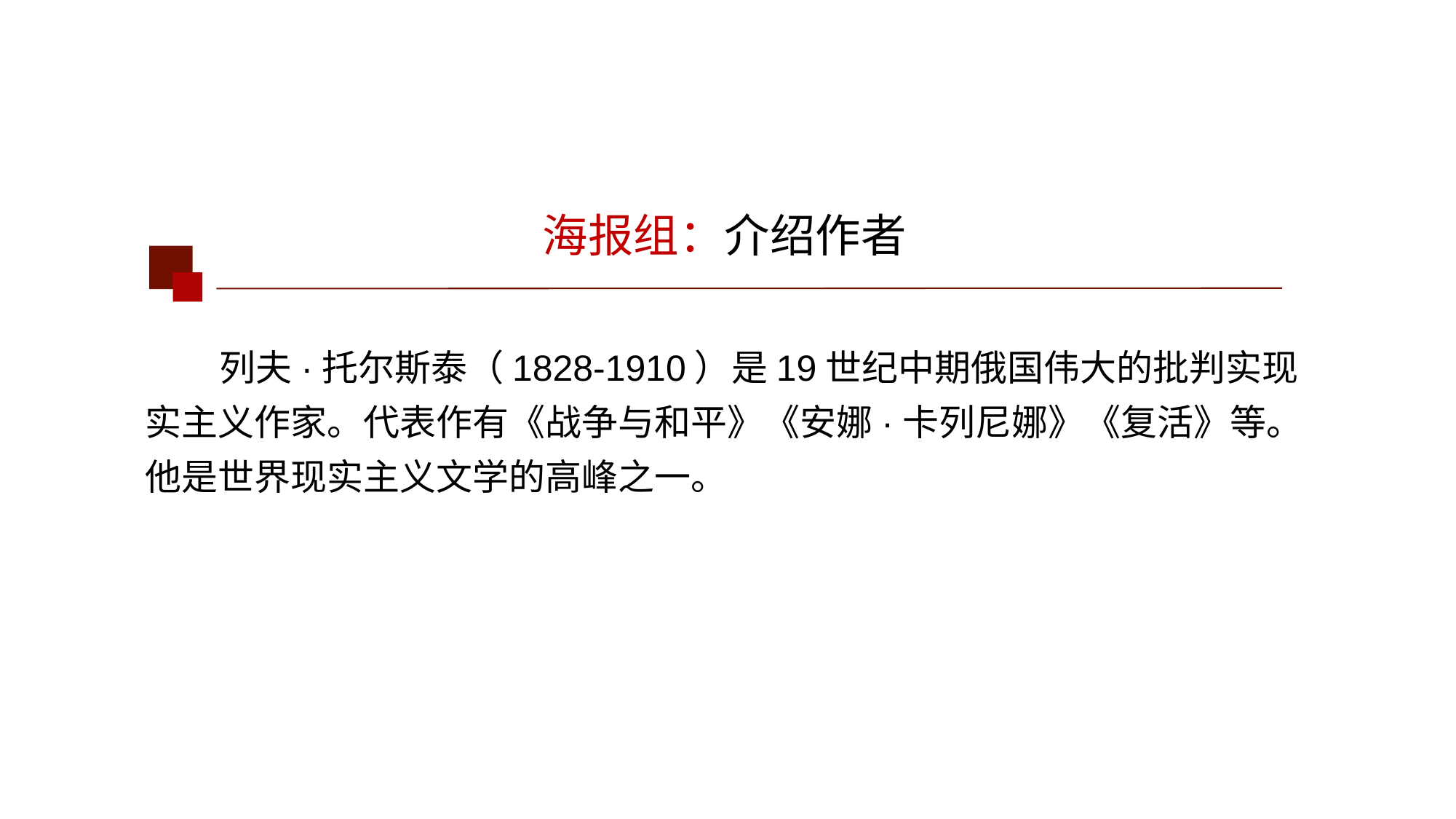

海报组：介绍作者

        列夫·托尔斯泰（1828-1910）是19世纪中期俄国伟大的批判实现实主义作家。代表作有《战争与和平》《安娜·卡列尼娜》《复活》等。他是世界现实主义文学的高峰之一。